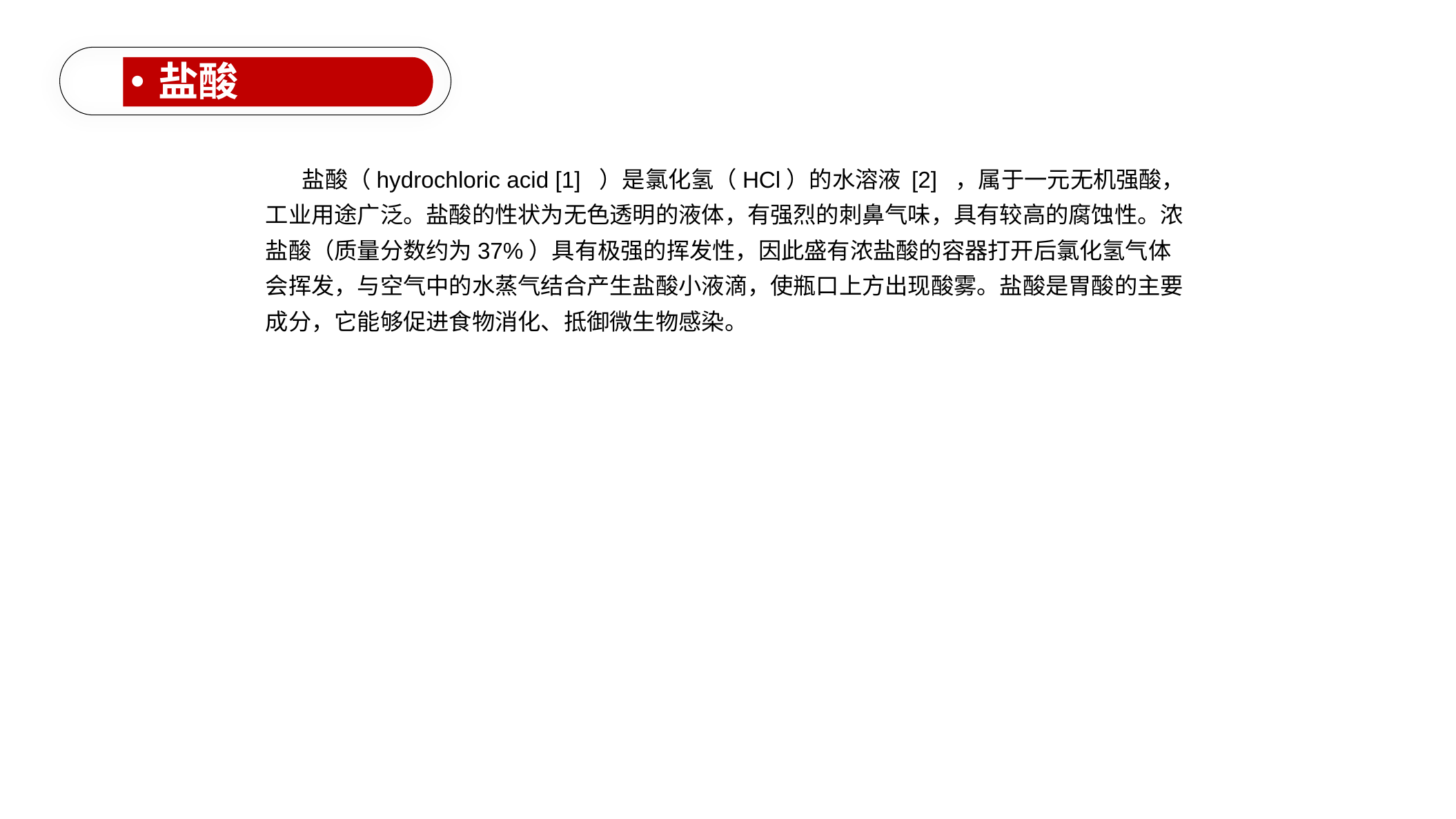

盐酸
      盐酸（hydrochloric acid [1]  ）是氯化氢（HCl）的水溶液 [2]  ，属于一元无机强酸，工业用途广泛。盐酸的性状为无色透明的液体，有强烈的刺鼻气味，具有较高的腐蚀性。浓盐酸（质量分数约为37%）具有极强的挥发性，因此盛有浓盐酸的容器打开后氯化氢气体会挥发，与空气中的水蒸气结合产生盐酸小液滴，使瓶口上方出现酸雾。盐酸是胃酸的主要成分，它能够促进食物消化、抵御微生物感染。